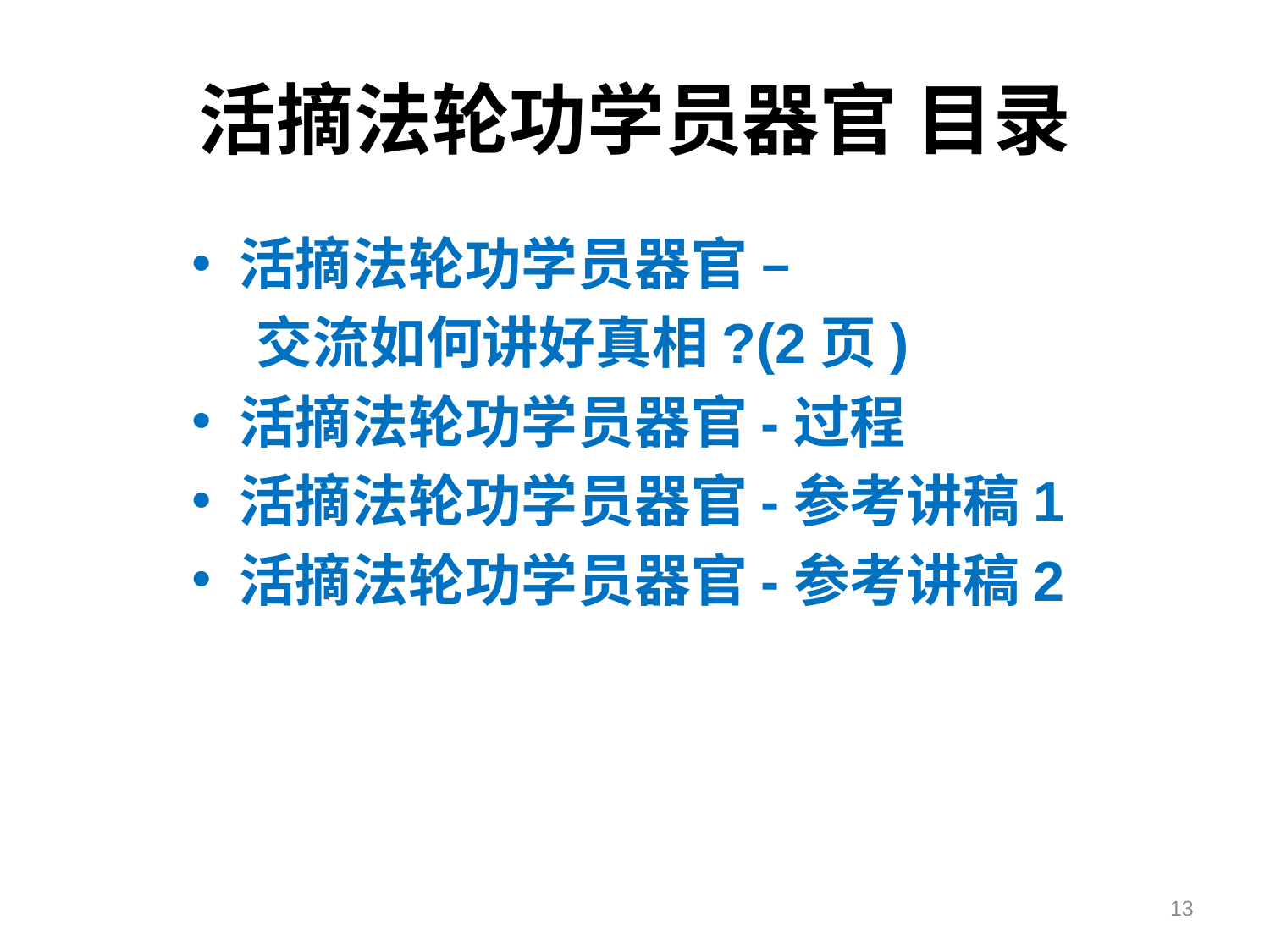

# 活摘法轮功学员器官 目录
活摘法轮功学员器官 –
    交流如何讲好真相?(2页)
活摘法轮功学员器官-过程
活摘法轮功学员器官-参考讲稿1
活摘法轮功学员器官-参考讲稿2
13